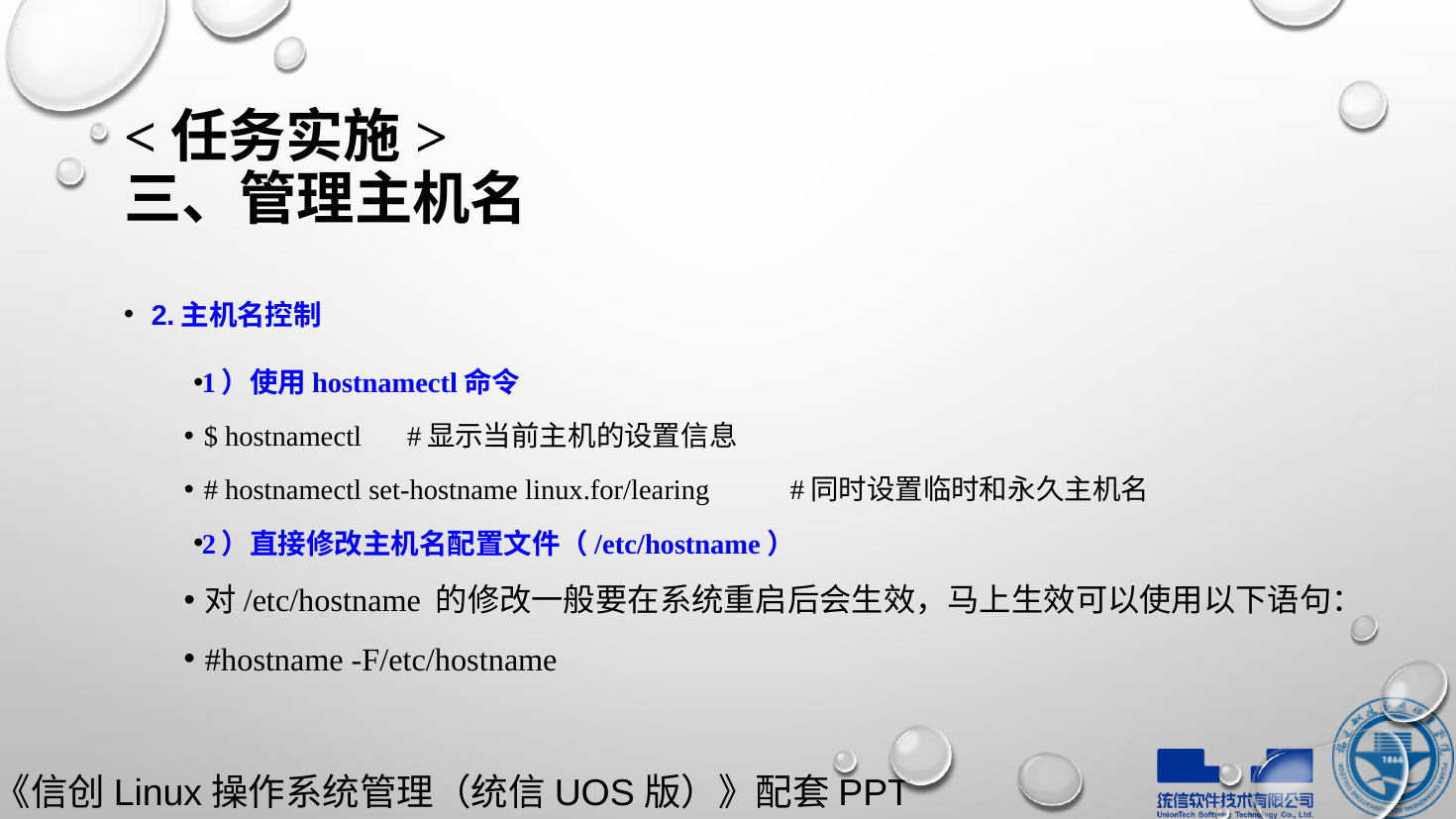

# <任务实施> 三、管理主机名
2.主机名控制
1）使用hostnamectl命令
$ hostnamectl								#显示当前主机的设置信息
# hostnamectl set-hostname linux.for/learing 	#同时设置临时和永久主机名
2）直接修改主机名配置文件（/etc/hostname）
对/etc/hostname 的修改一般要在系统重启后会生效，马上生效可以使用以下语句：
#hostname -F/etc/hostname